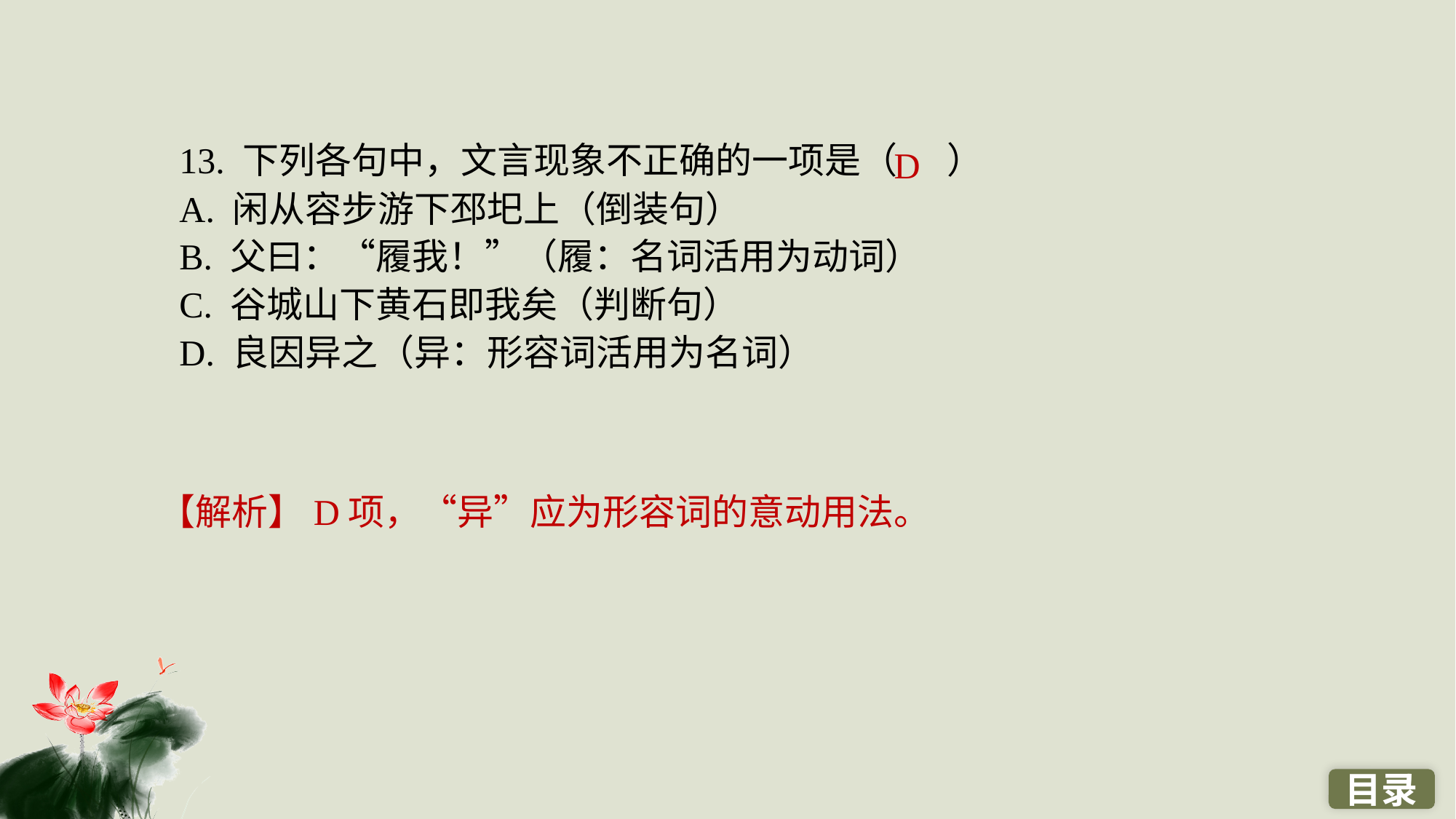

13. 下列各句中，文言现象不正确的一项是（      ）
A. 闲从容步游下邳圯上（倒装句）
B. 父曰：“履我！”（履：名词活用为动词）
C. 谷城山下黄石即我矣（判断句）
D. 良因异之（异：形容词活用为名词）
D
【解析】D项，“异”应为形容词的意动用法。